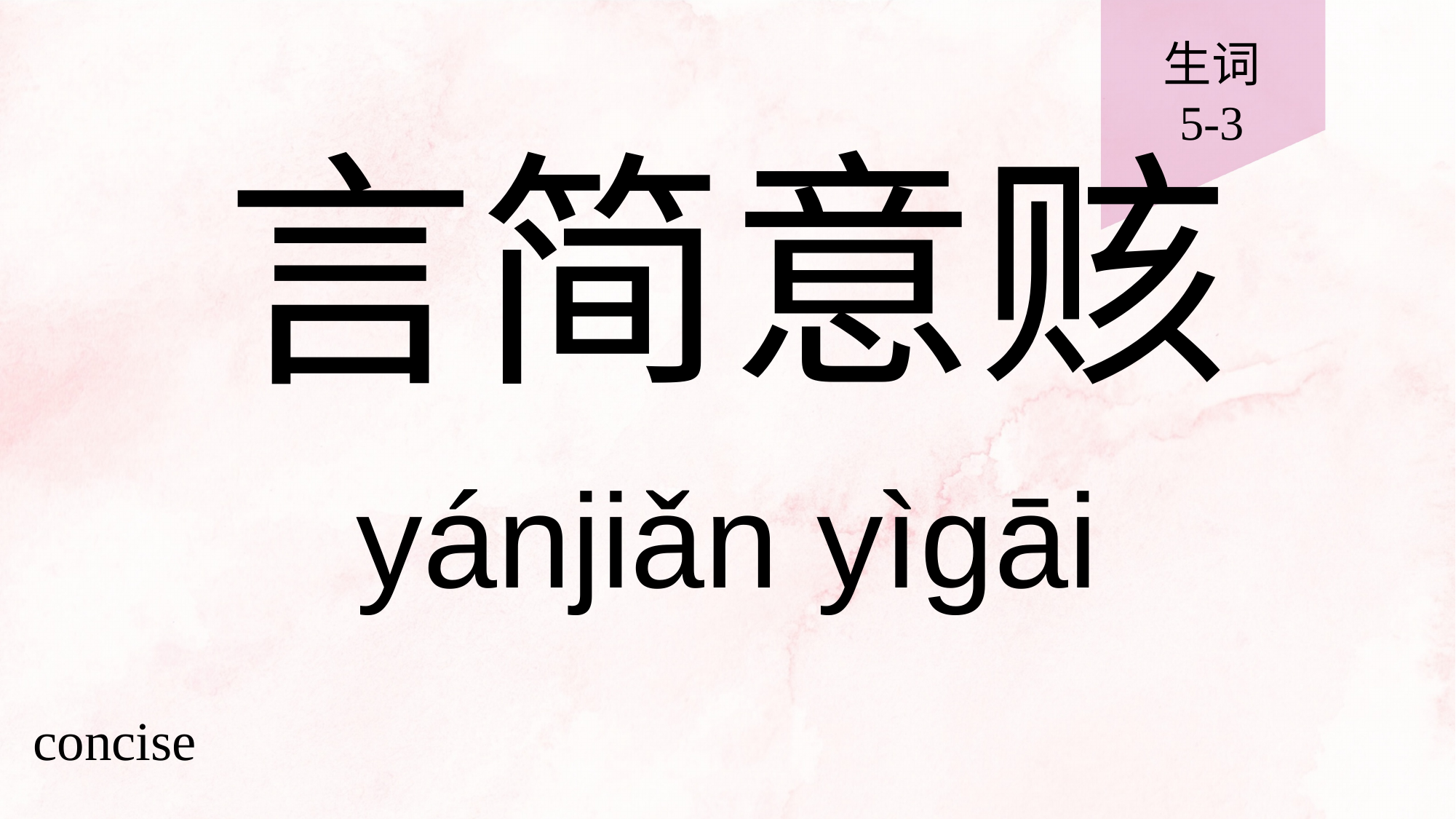

生词
5-3
# 言简意赅
yánjiǎn yìgāi
concise